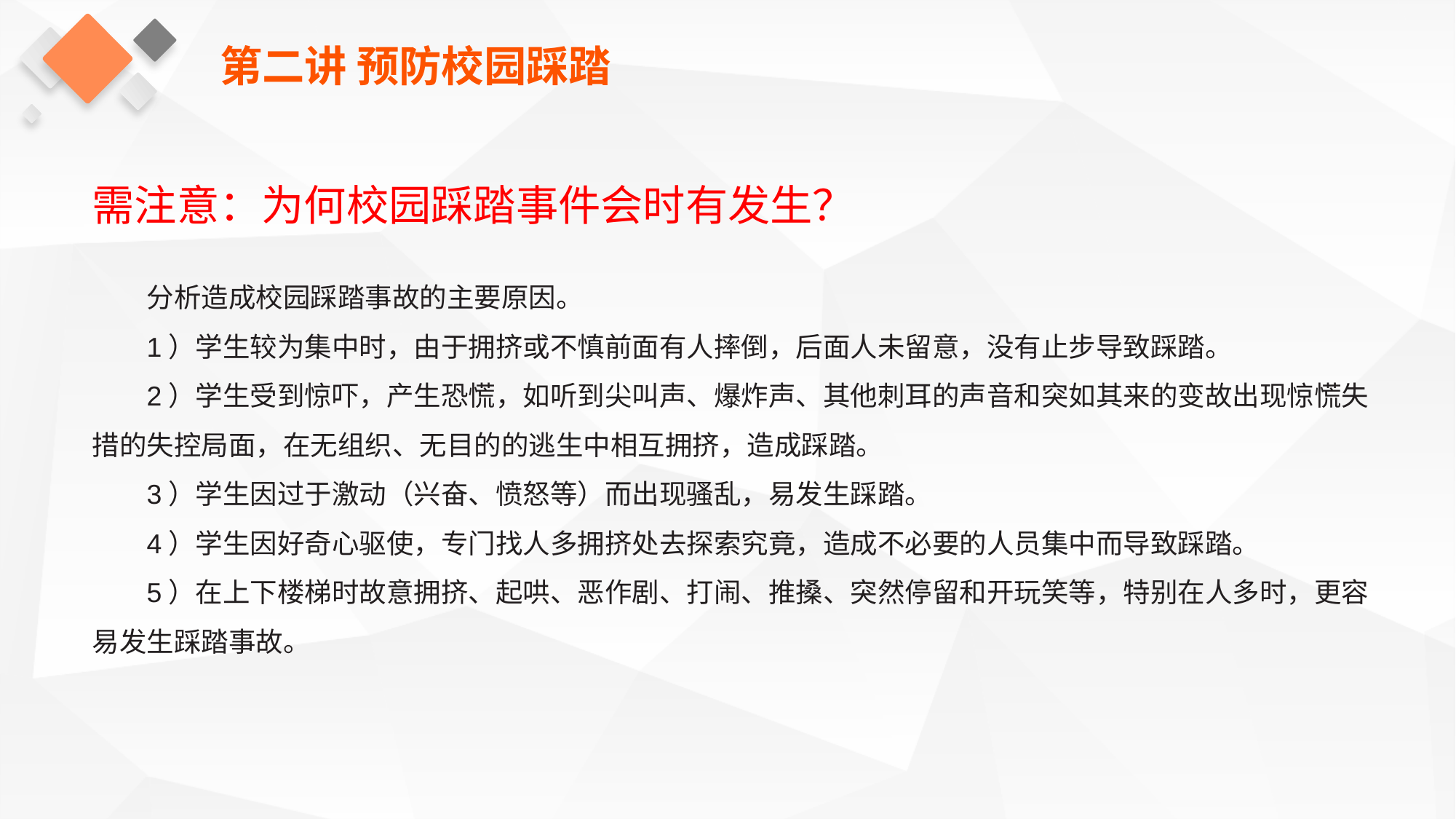

第二讲 预防校园踩踏
需注意：为何校园踩踏事件会时有发生？
分析造成校园踩踏事故的主要原因。
1）学生较为集中时，由于拥挤或不慎前面有人摔倒，后面人未留意，没有止步导致踩踏。
2）学生受到惊吓，产生恐慌，如听到尖叫声、爆炸声、其他刺耳的声音和突如其来的变故出现惊慌失措的失控局面，在无组织、无目的的逃生中相互拥挤，造成踩踏。
3）学生因过于激动（兴奋、愤怒等）而出现骚乱，易发生踩踏。
4）学生因好奇心驱使，专门找人多拥挤处去探索究竟，造成不必要的人员集中而导致踩踏。
5）在上下楼梯时故意拥挤、起哄、恶作剧、打闹、推搡、突然停留和开玩笑等，特别在人多时，更容易发生踩踏事故。